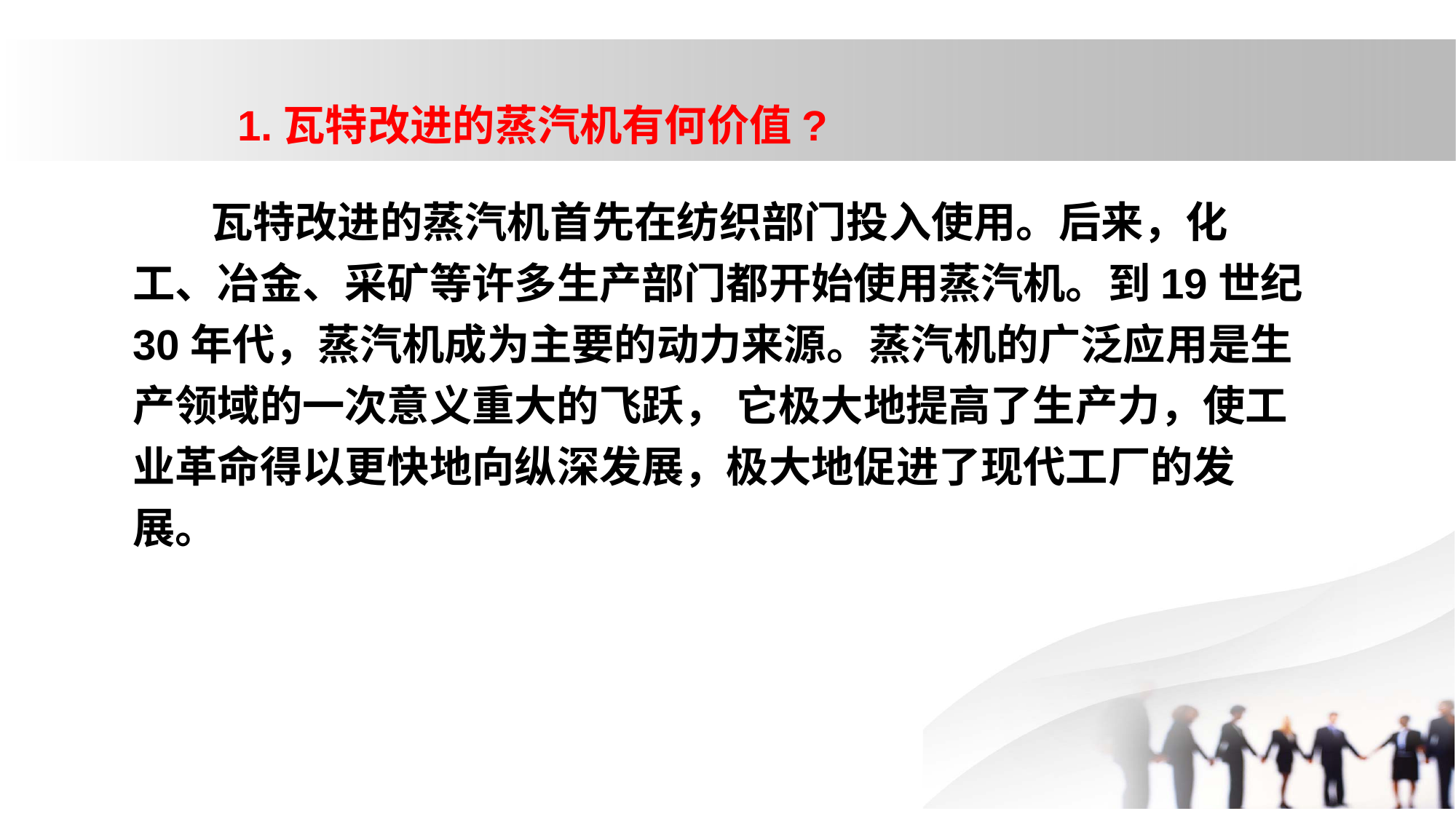

1.瓦特改进的蒸汽机有何价值?
       瓦特改进的蒸汽机首先在纺织部门投入使用。后来，化工、冶金、采矿等许多生产部门都开始使用蒸汽机。到19世纪30年代，蒸汽机成为主要的动力来源。蒸汽机的广泛应用是生产领域的一次意义重大的飞跃， 它极大地提高了生产力，使工业革命得以更快地向纵深发展，极大地促进了现代工厂的发展。